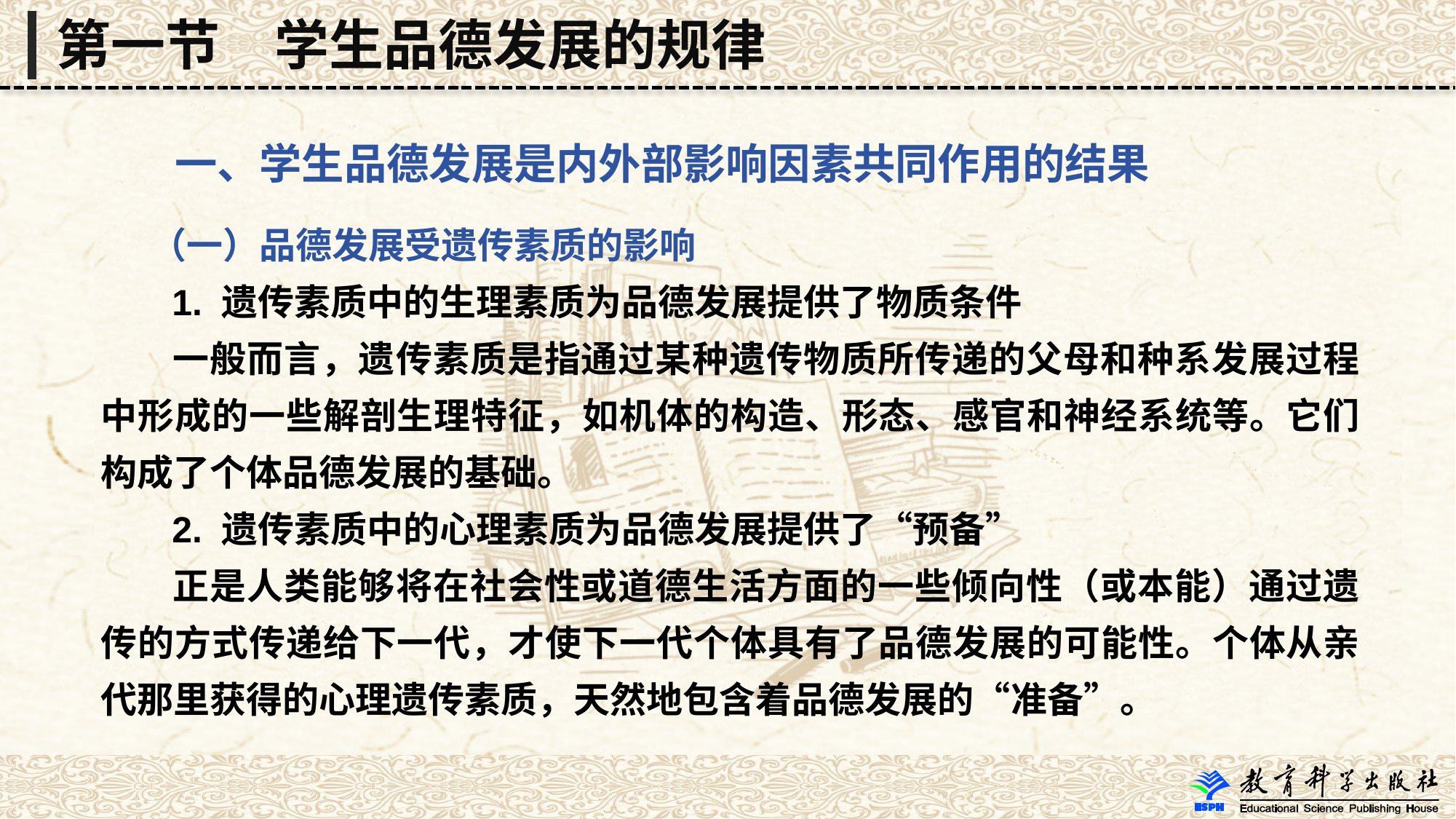

第一节　学生品德发展的规律
        一、学生品德发展是内外部影响因素共同作用的结果

     （一）品德发展受遗传素质的影响
       1. 遗传素质中的生理素质为品德发展提供了物质条件
       一般而言，遗传素质是指通过某种遗传物质所传递的父母和种系发展过程中形成的一些解剖生理特征，如机体的构造、形态、感官和神经系统等。它们构成了个体品德发展的基础。
       2. 遗传素质中的心理素质为品德发展提供了“预备”
       正是人类能够将在社会性或道德生活方面的一些倾向性（或本能）通过遗传的方式传递给下一代，才使下一代个体具有了品德发展的可能性。个体从亲代那里获得的心理遗传素质，天然地包含着品德发展的“准备”。